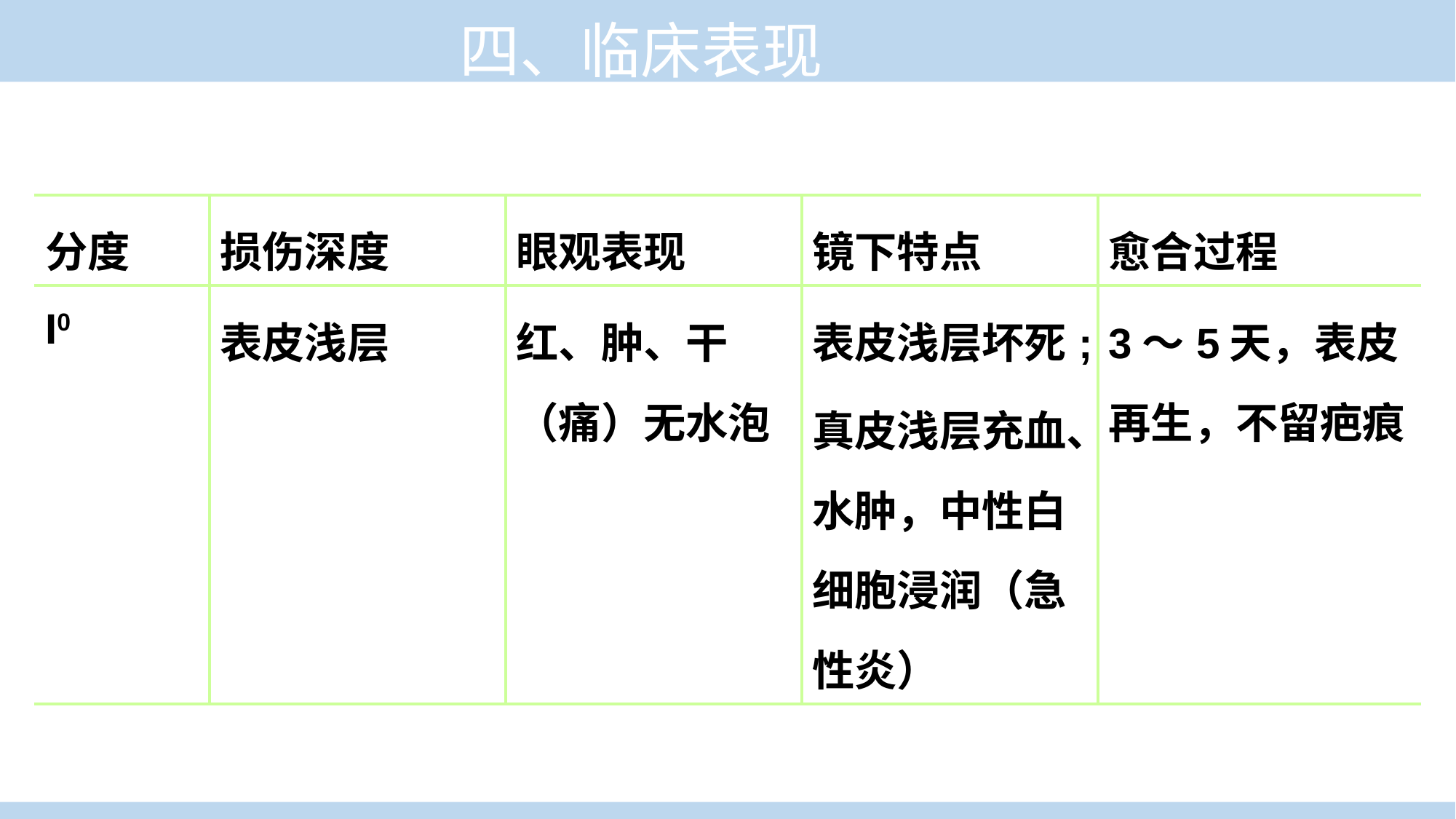

四、临床表现
| 分度 | 损伤深度 | 眼观表现 | 镜下特点 | 愈合过程 |
| --- | --- | --- | --- | --- |
| I0 | 表皮浅层 | 红、肿、干（痛）无水泡 | 表皮浅层坏死; 真皮浅层充血、水肿，中性白细胞浸润（急性炎） | 3～5天，表皮再生，不留疤痕 |